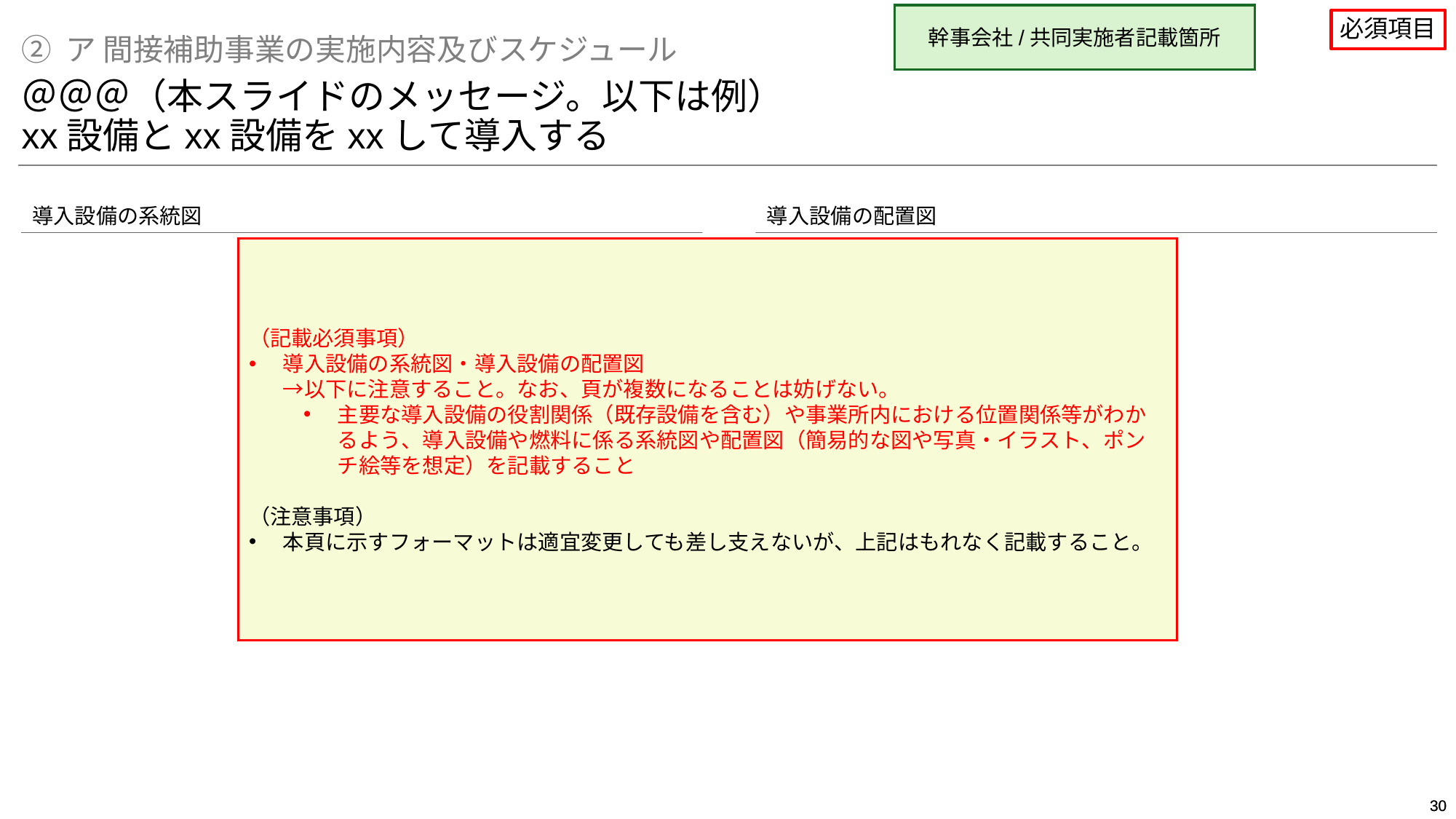

幹事会社/共同実施者記載箇所
必須項目
② ア 間接補助事業の実施内容及びスケジュール
＠＠＠（本スライドのメッセージ。以下は例）
xx設備とxx設備をxxして導入する
導入設備の系統図
導入設備の配置図
（記載必須事項）
導入設備の系統図・導入設備の配置図
→以下に注意すること。なお、頁が複数になることは妨げない。
主要な導入設備の役割関係（既存設備を含む）や事業所内における位置関係等がわかるよう、導入設備や燃料に係る系統図や配置図（簡易的な図や写真・イラスト、ポンチ絵等を想定）を記載すること

（注意事項）
本頁に示すフォーマットは適宜変更しても差し支えないが、上記はもれなく記載すること。